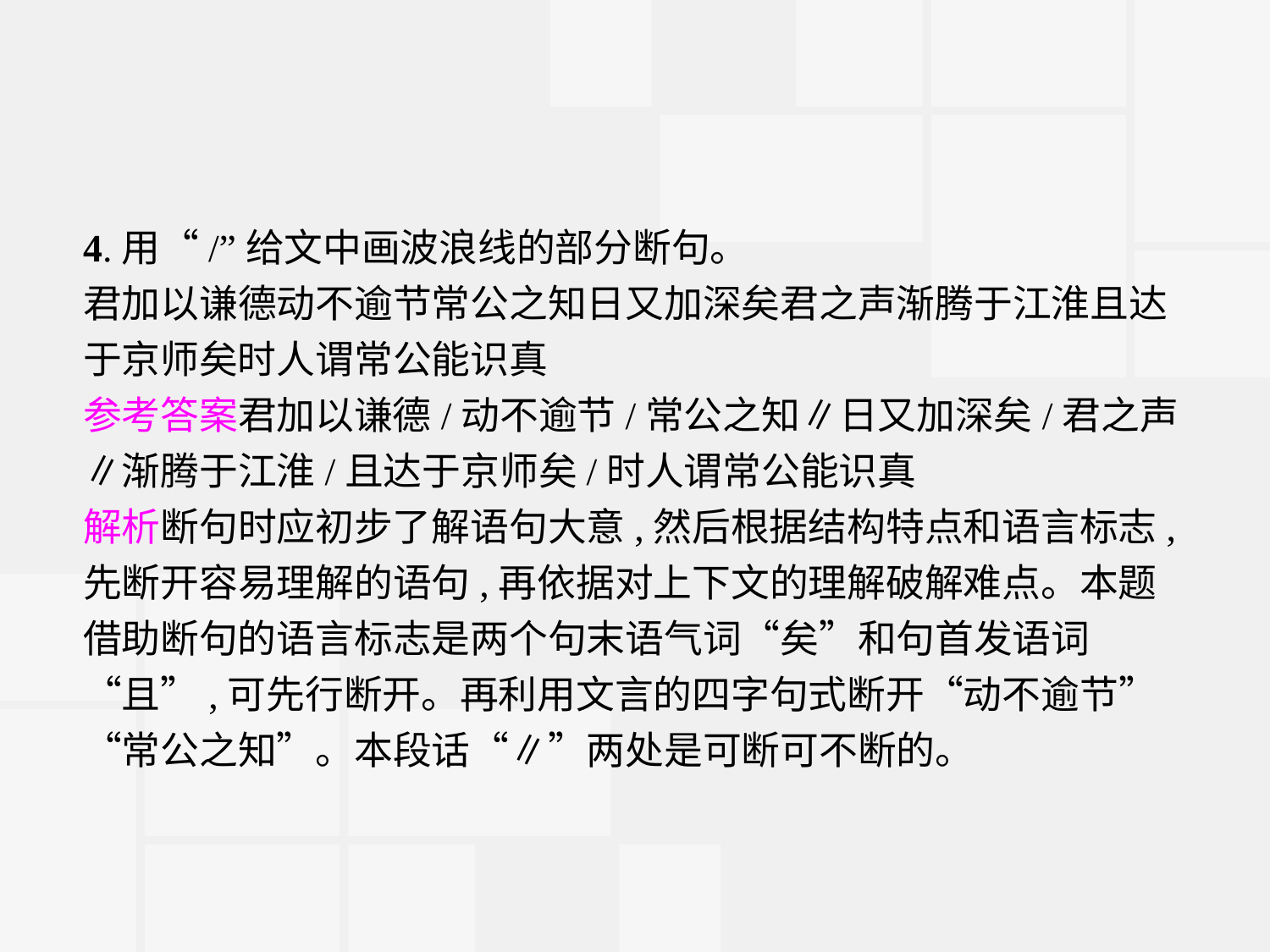

4.用“/”给文中画波浪线的部分断句。
君加以谦德动不逾节常公之知日又加深矣君之声渐腾于江淮且达于京师矣时人谓常公能识真
参考答案君加以谦德/动不逾节/常公之知∥日又加深矣/君之声∥渐腾于江淮/且达于京师矣/时人谓常公能识真
解析断句时应初步了解语句大意,然后根据结构特点和语言标志,先断开容易理解的语句,再依据对上下文的理解破解难点。本题借助断句的语言标志是两个句末语气词“矣”和句首发语词“且”,可先行断开。再利用文言的四字句式断开“动不逾节”“常公之知”。本段话“∥”两处是可断可不断的。